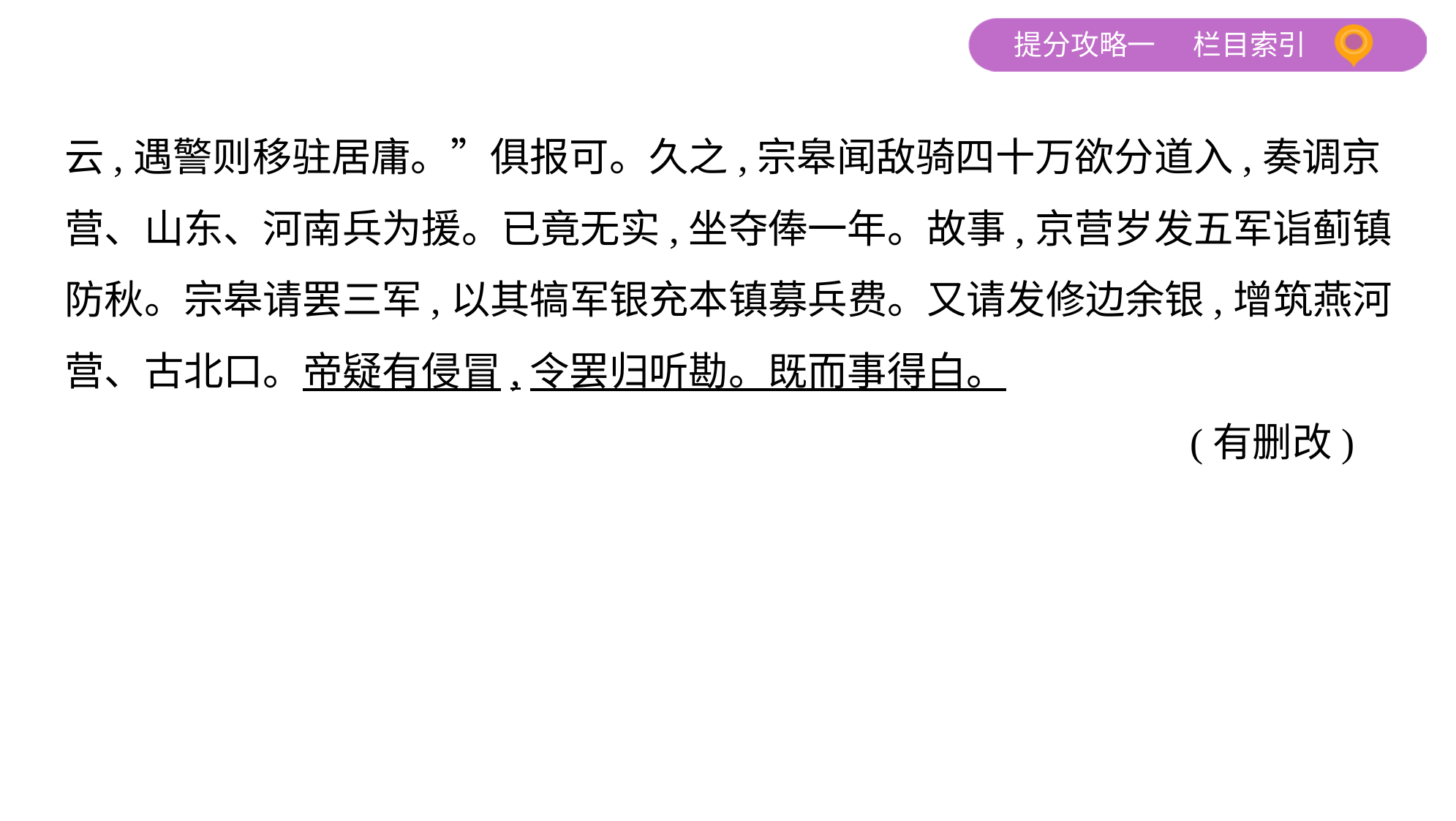

云,遇警则移驻居庸。”俱报可。久之,宗皋闻敌骑四十万欲分道入,奏调京营、山东、河南兵为援。已竟无实,坐夺俸一年。故事,京营岁发五军诣蓟镇防秋。宗皋请罢三军,以其犒军银充本镇募兵费。又请发修边余银,增筑燕河营、古北口。帝疑有侵冒,令罢归听勘。既而事得白。
                                                                                                                  (有删改)